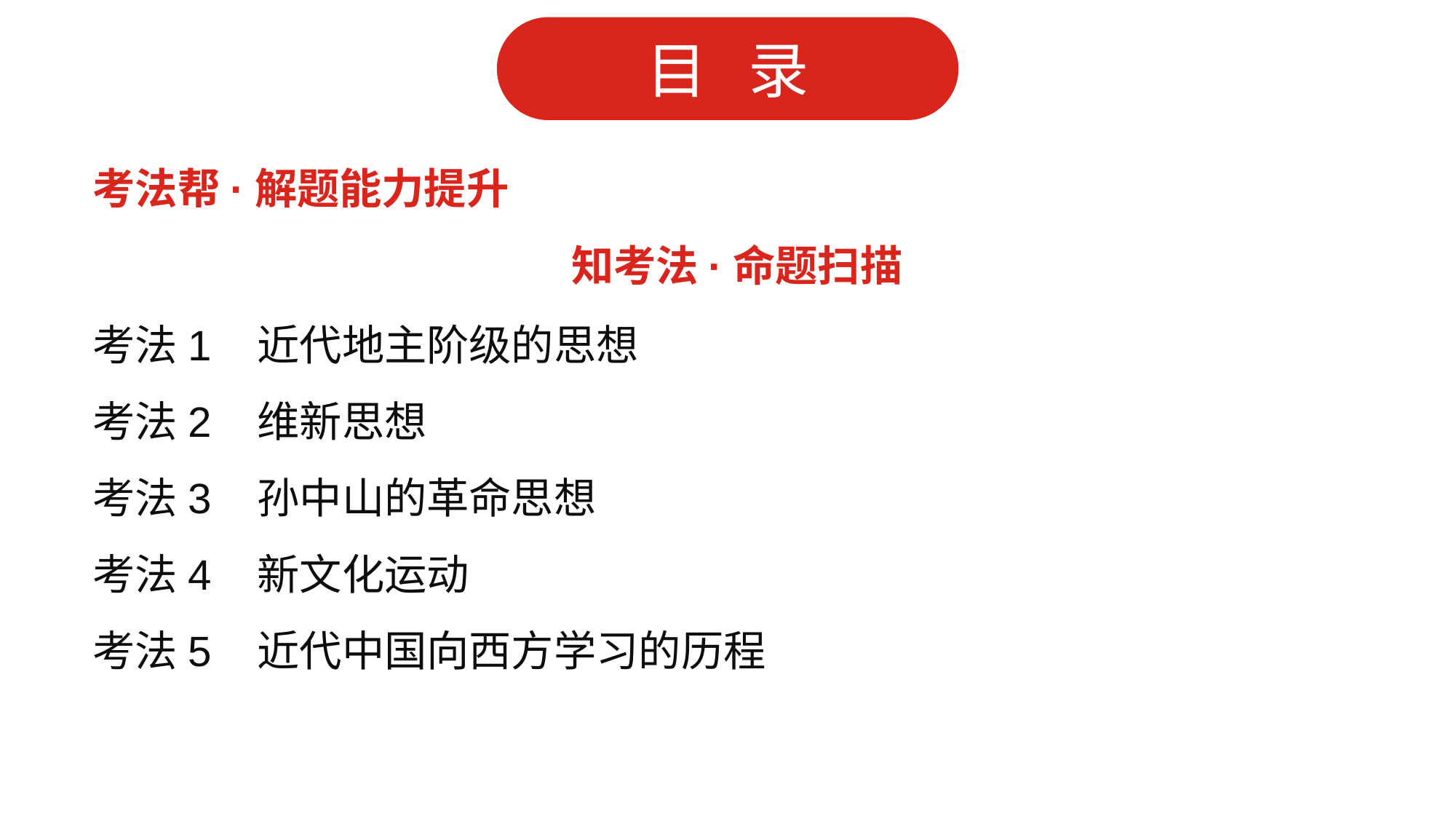

考法帮·解题能力提升
知考法·命题扫描

考法1   近代地主阶级的思想
考法2   维新思想
考法3   孙中山的革命思想
考法4   新文化运动
考法5   近代中国向西方学习的历程